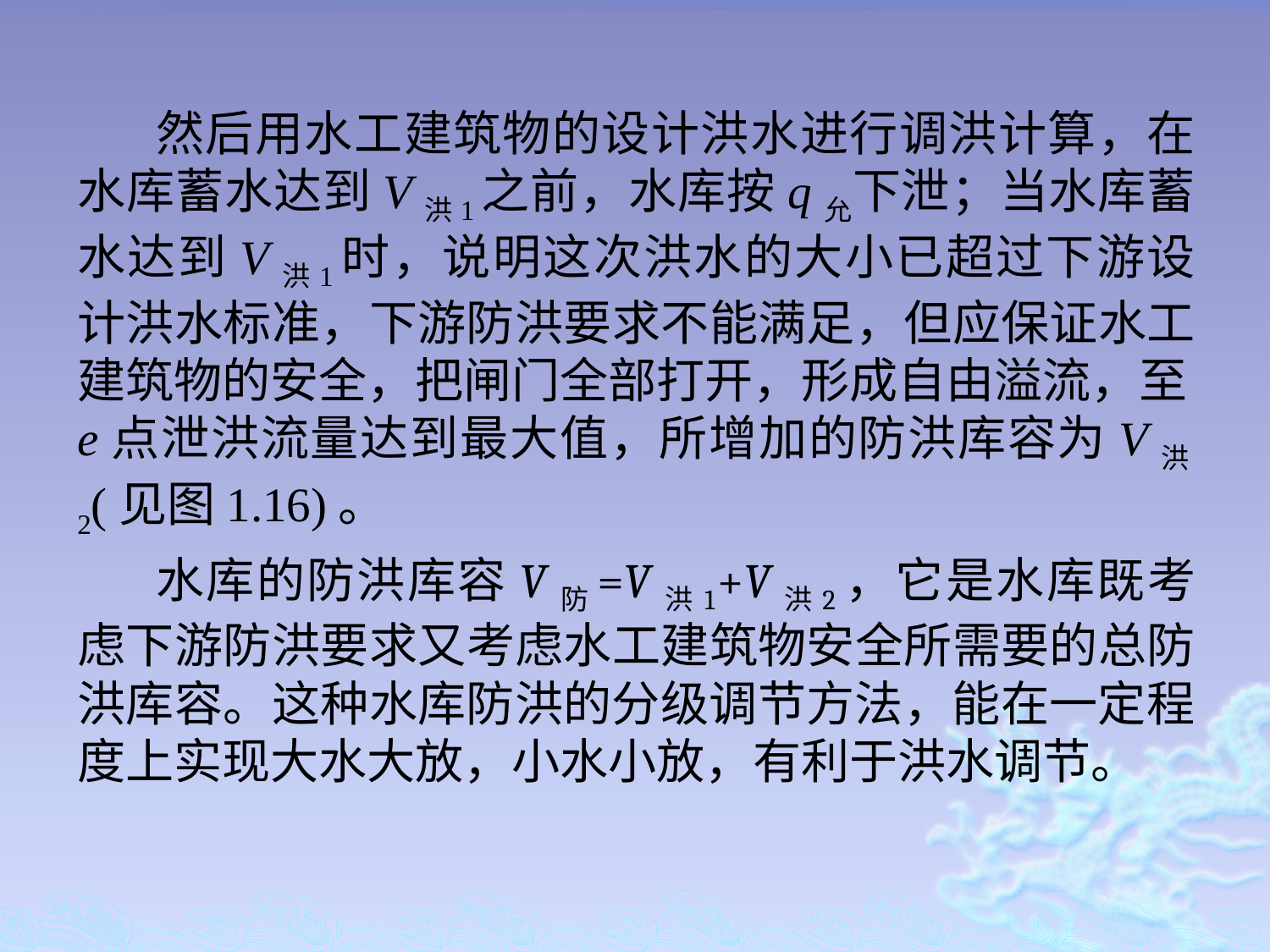

然后用水工建筑物的设计洪水进行调洪计算，在水库蓄水达到V洪1之前，水库按q允下泄；当水库蓄水达到V洪1时，说明这次洪水的大小已超过下游设计洪水标准，下游防洪要求不能满足，但应保证水工建筑物的安全，把闸门全部打开，形成自由溢流，至e点泄洪流量达到最大值，所增加的防洪库容为V洪2(见图1.16)。
水库的防洪库容V防=V洪1+V洪2，它是水库既考虑下游防洪要求又考虑水工建筑物安全所需要的总防洪库容。这种水库防洪的分级调节方法，能在一定程度上实现大水大放，小水小放，有利于洪水调节。